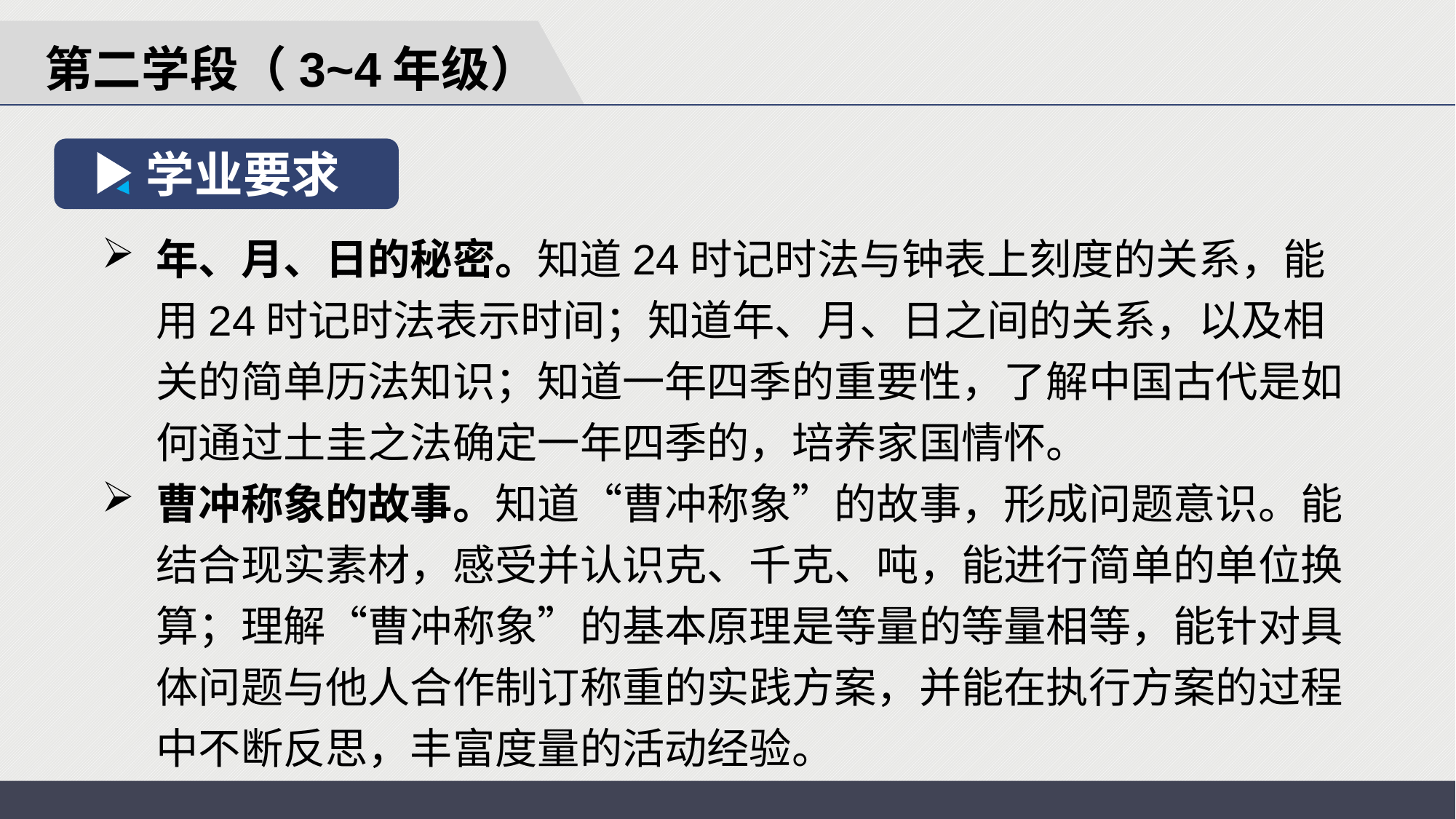

第二学段（3~4年级）
学业要求

年、月、日的秘密。知道24时记时法与钟表上刻度的关系，能用24时记时法表示时间；知道年、月、日之间的关系，以及相关的简单历法知识；知道一年四季的重要性，了解中国古代是如何通过土圭之法确定一年四季的，培养家国情怀。
曹冲称象的故事。知道“曹冲称象”的故事，形成问题意识。能结合现实素材，感受并认识克、千克、吨，能进行简单的单位换算；理解“曹冲称象”的基本原理是等量的等量相等，能针对具体问题与他人合作制订称重的实践方案，并能在执行方案的过程中不断反思，丰富度量的活动经验。